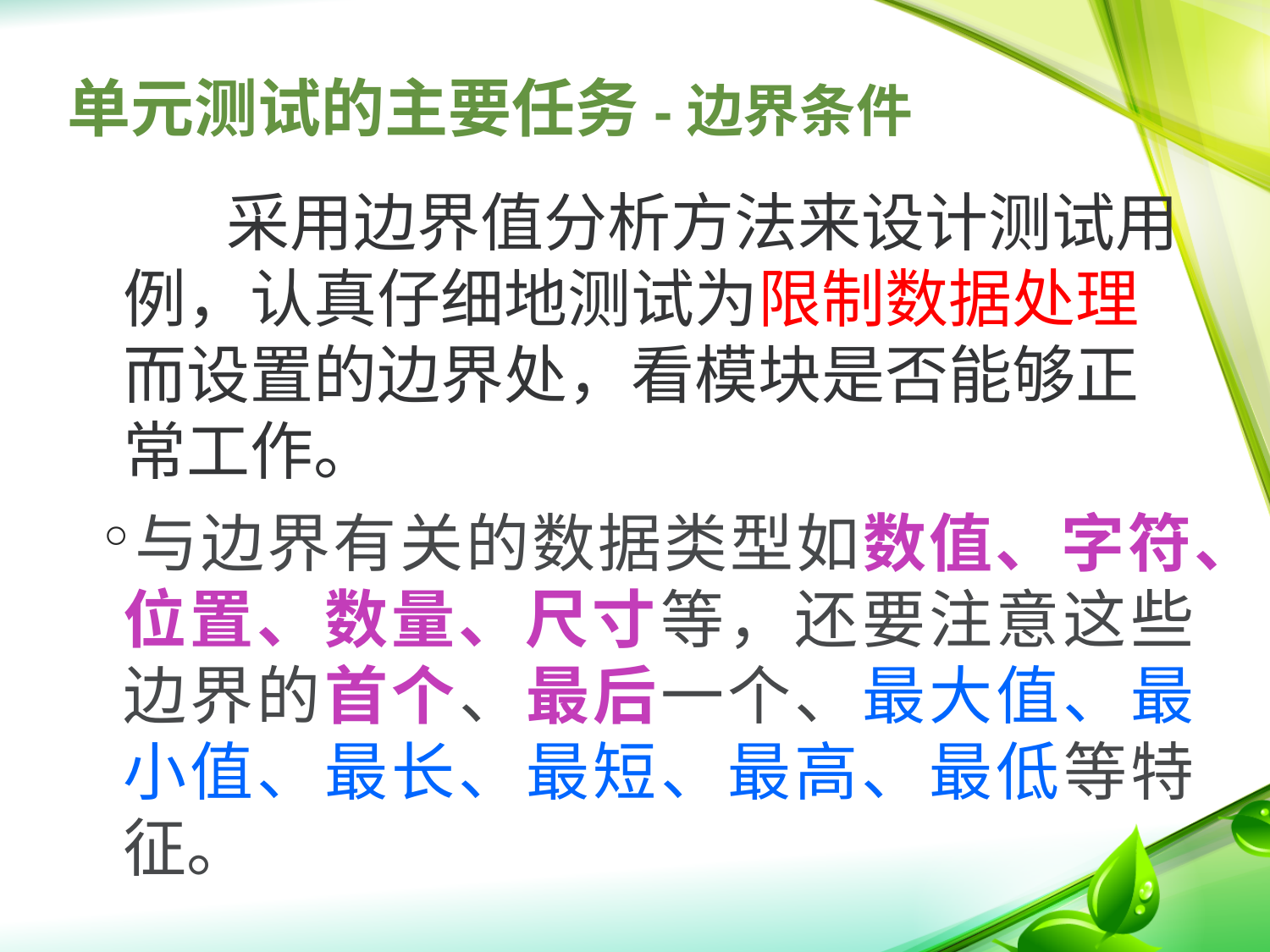

# 单元测试的主要任务-边界条件
        采用边界值分析方法来设计测试用例，认真仔细地测试为限制数据处理而设置的边界处，看模块是否能够正常工作。
与边界有关的数据类型如数值、字符、位置、数量、尺寸等，还要注意这些边界的首个、最后一个、最大值、最小值、最长、最短、最高、最低等特征。